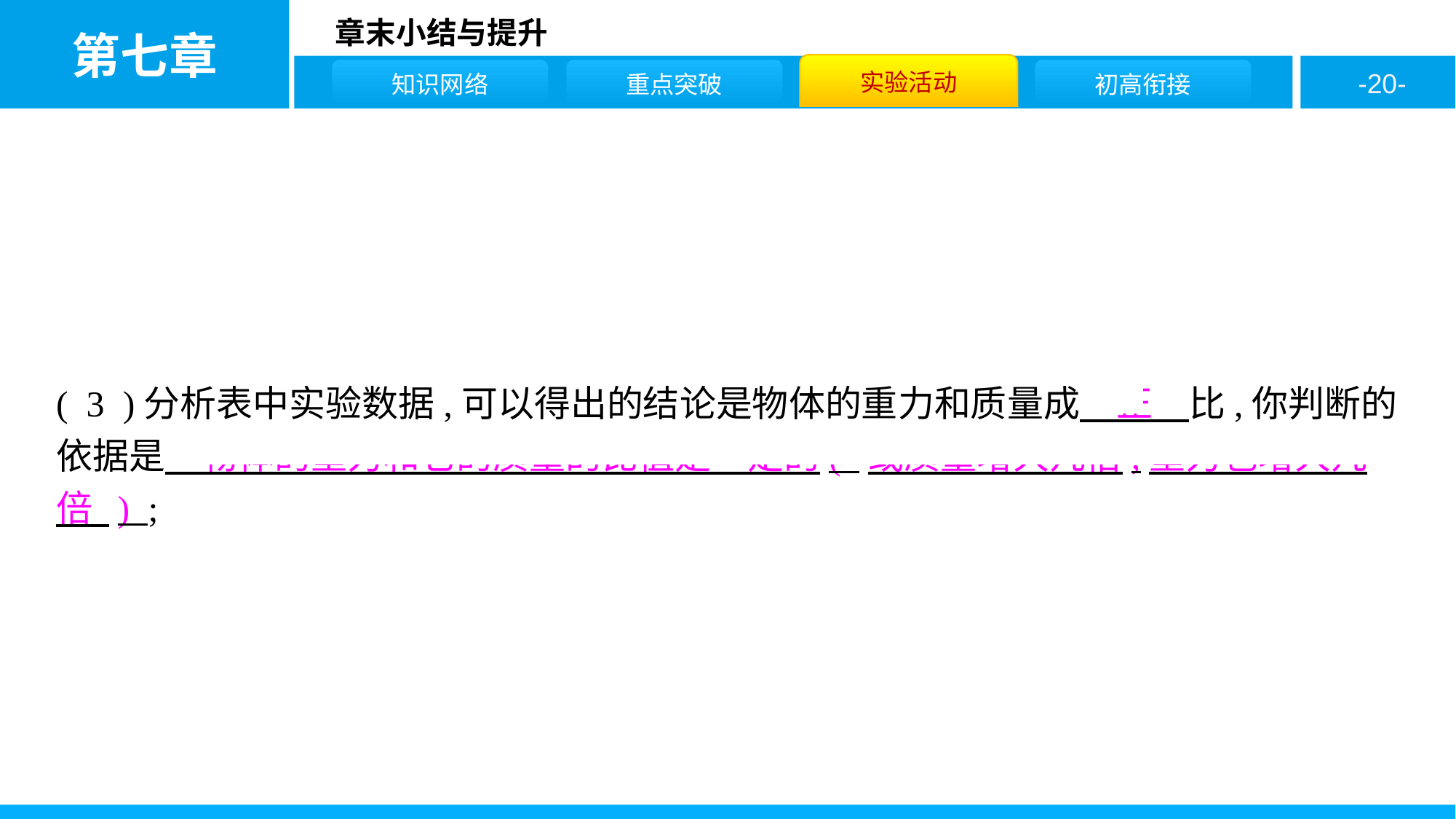

(  3  )分析表中实验数据,可以得出的结论是物体的重力和质量成　正　比,你判断的依据是　物体的重力和它的质量的比值是一定的(  或质量增大几倍,重力也增大几倍  )  ;